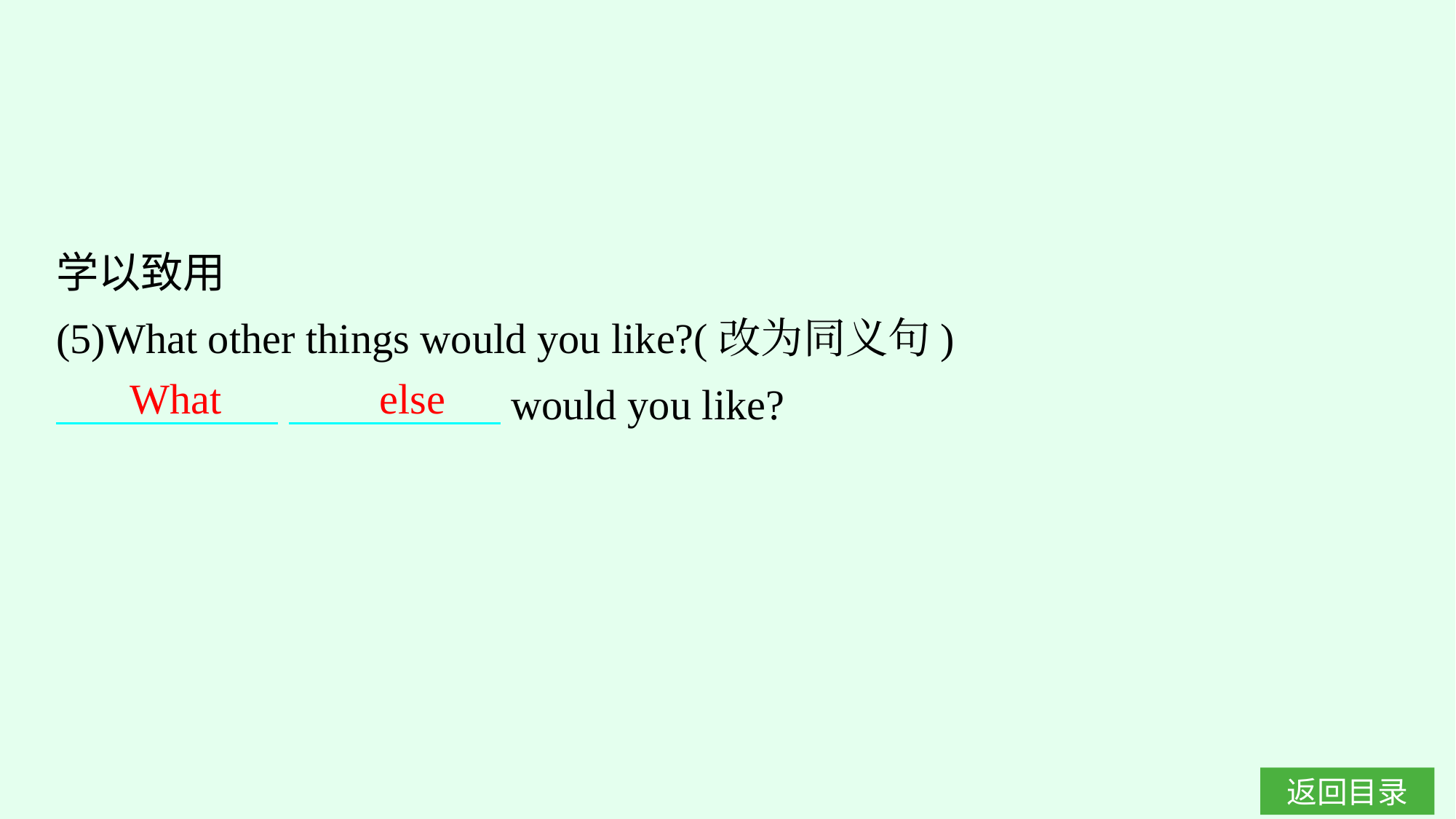

学以致用
(5)What other things would you like?(改为同义句)
　　         　 　　　　　would you like?
What               else